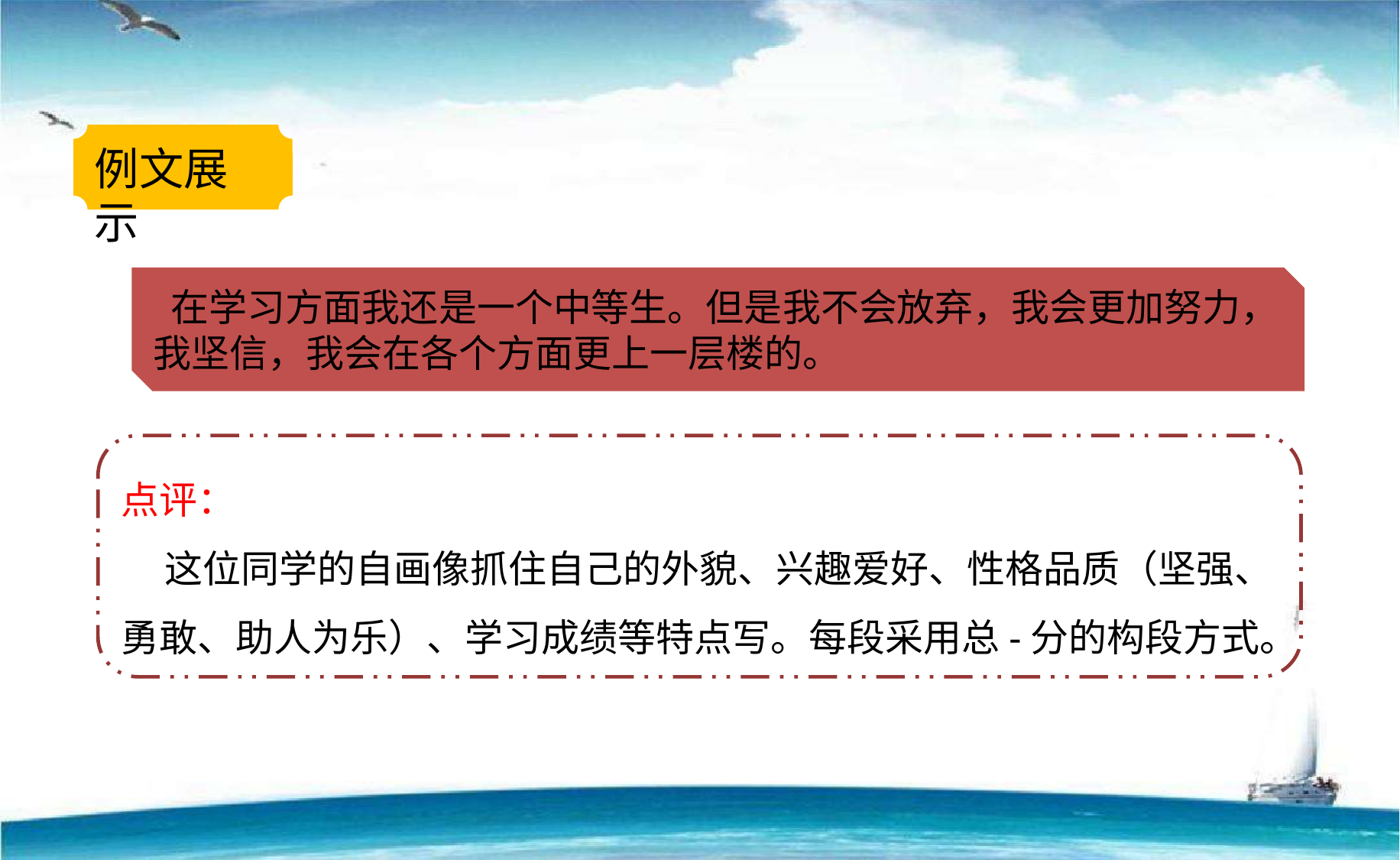

例文展示
 在学习方面我还是一个中等生。但是我不会放弃，我会更加努力，我坚信，我会在各个方面更上一层楼的。
点评：
    这位同学的自画像抓住自己的外貌、兴趣爱好、性格品质（坚强、勇敢、助人为乐）、学习成绩等特点写。每段采用总-分的构段方式。